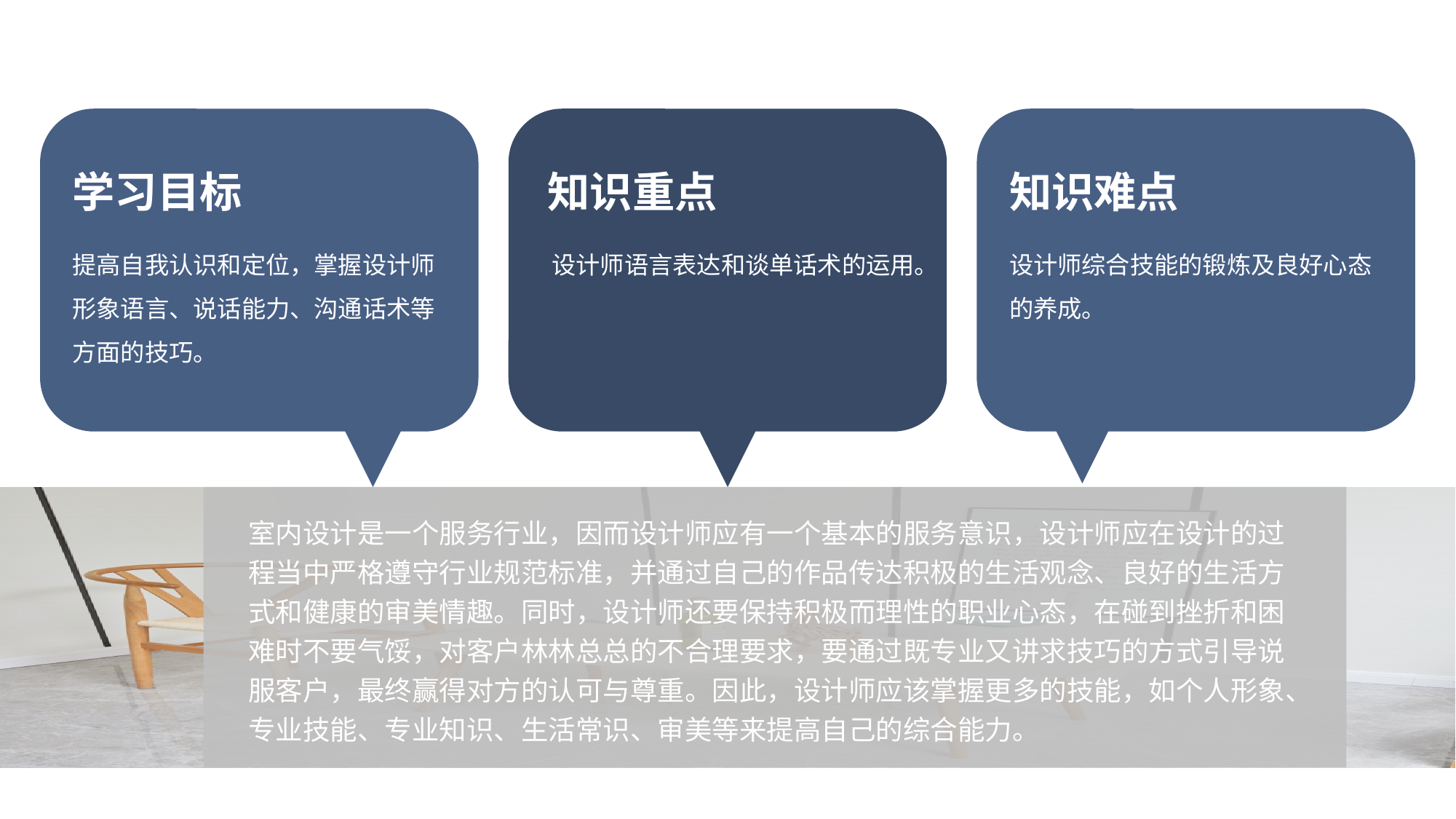

学习目标
知识重点
知识难点
提高自我认识和定位，掌握设计师形象语言、说话能力、沟通话术等方面的技巧。
设计师语言表达和谈单话术的运用。
设计师综合技能的锻炼及良好心态的养成。

室内设计是一个服务行业，因而设计师应有一个基本的服务意识，设计师应在设计的过程当中严格遵守行业规范标准，并通过自己的作品传达积极的生活观念、良好的生活方式和健康的审美情趣。同时，设计师还要保持积极而理性的职业心态，在碰到挫折和困难时不要气馁，对客户林林总总的不合理要求，要通过既专业又讲求技巧的方式引导说服客户，最终赢得对方的认可与尊重。因此，设计师应该掌握更多的技能，如个人形象、专业技能、专业知识、生活常识、审美等来提高自己的综合能力。